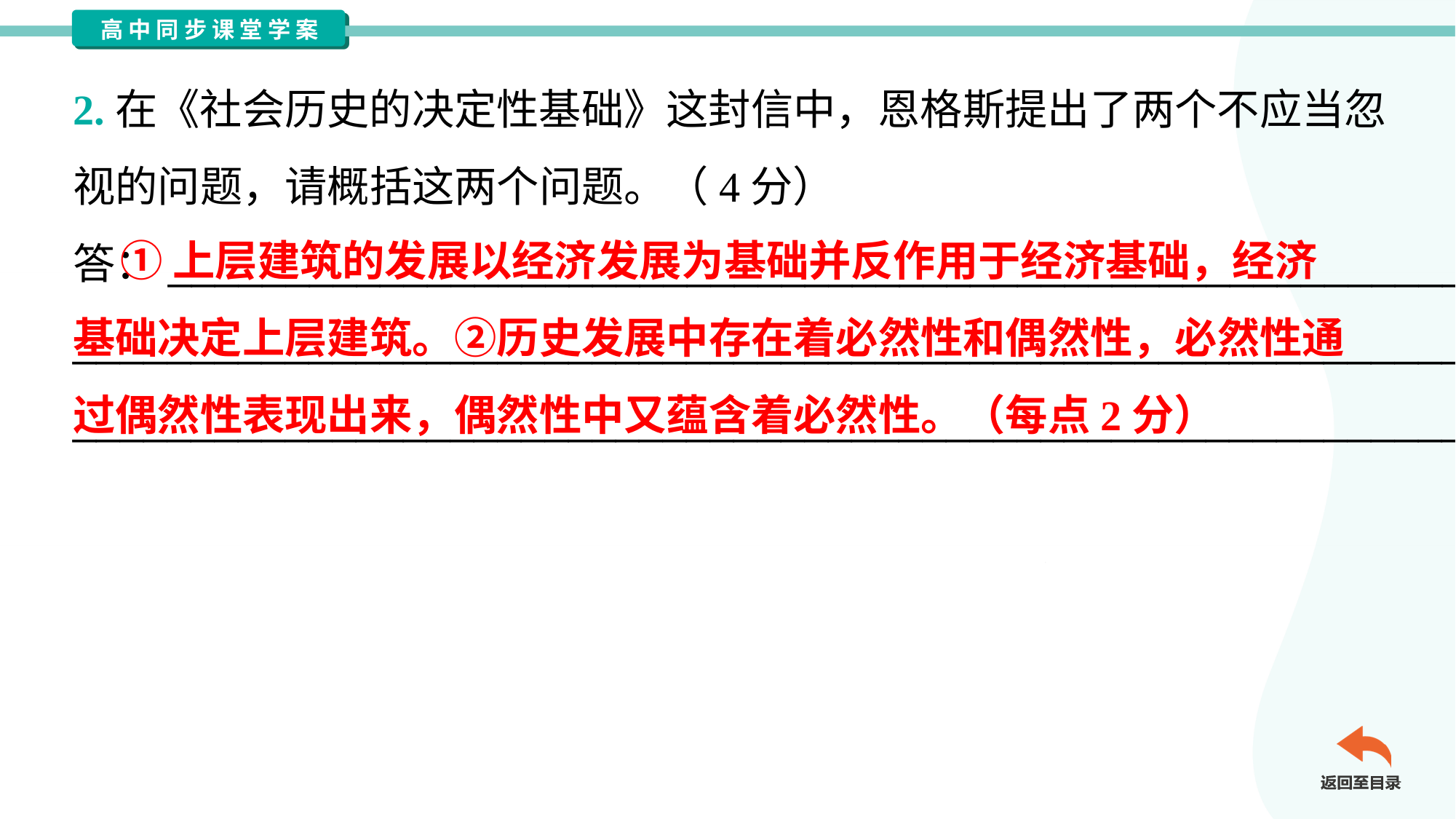

2.在《社会历史的决定性基础》这封信中，恩格斯提出了两个不应当忽
视的问题，请概括这两个问题。（4分）
答：_________________________________________________________
_____________________________________________________________
_____________________________________________________________
     ①上层建筑的发展以经济发展为基础并反作用于经济基础，经济
基础决定上层建筑。②历史发展中存在着必然性和偶然性，必然性通
过偶然性表现出来，偶然性中又蕴含着必然性。（每点2分）